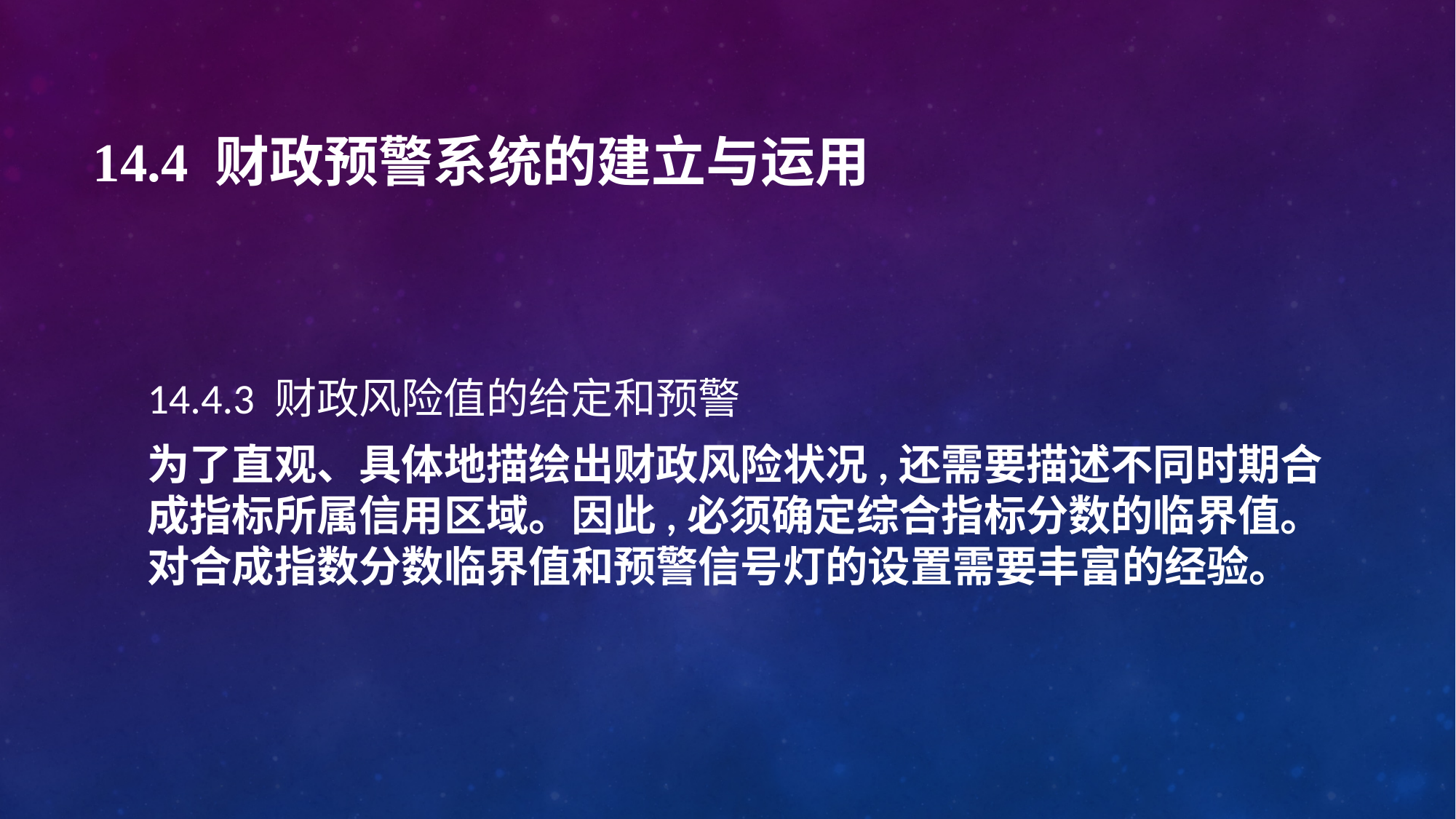

# 14.4 财政预警系统的建立与运用
14.4.3 财政风险值的给定和预警
为了直观、具体地描绘出财政风险状况,还需要描述不同时期合成指标所属信用区域。因此,必须确定综合指标分数的临界值。对合成指数分数临界值和预警信号灯的设置需要丰富的经验。